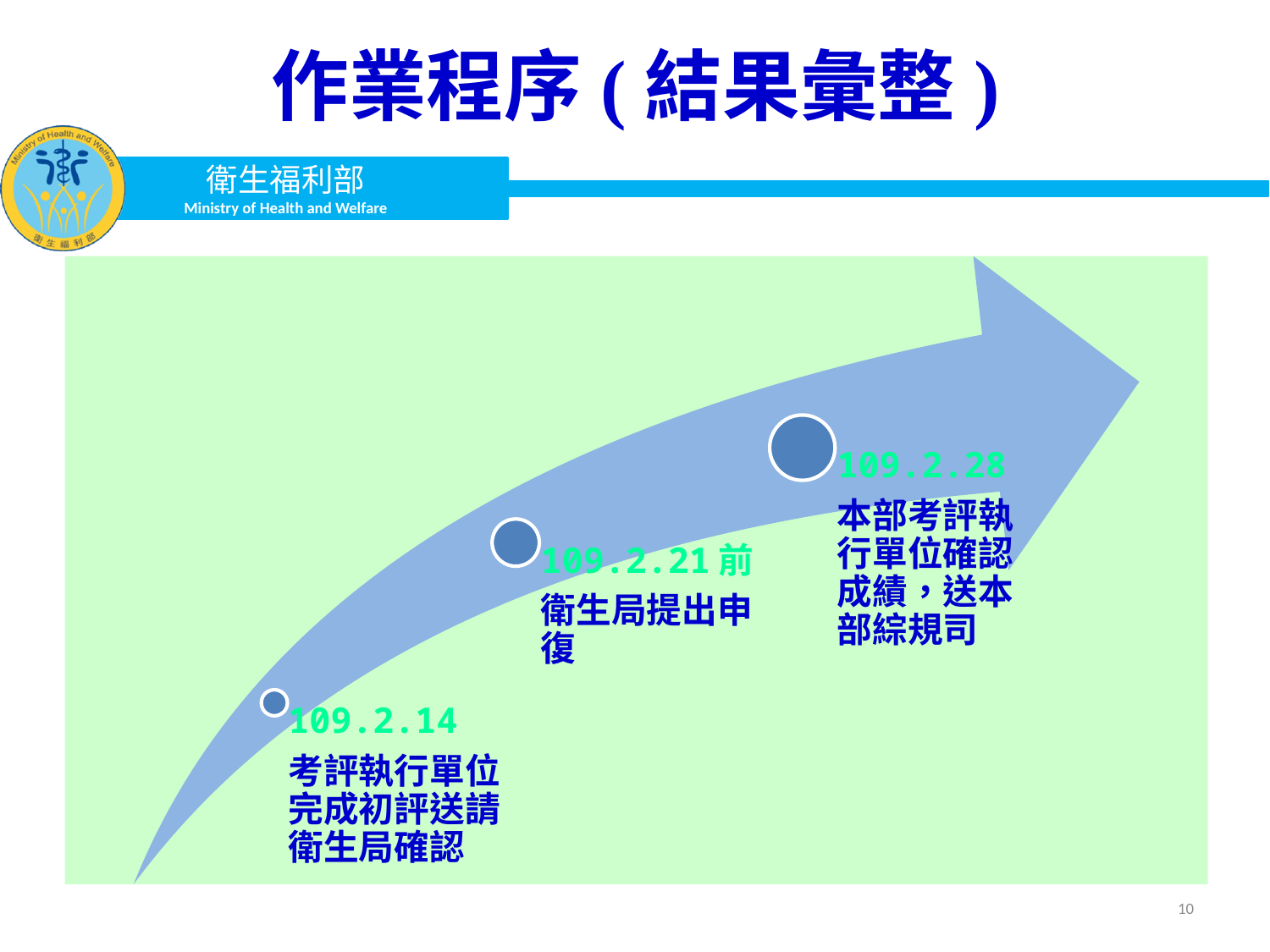

# 作業程序(結果彙整)
109.2.14
考評執行單位完成初評送請衛生局確認
109.2.21前
衛生局提出申復
109.2.28
本部考評執行單位確認成績，送本部綜規司
10